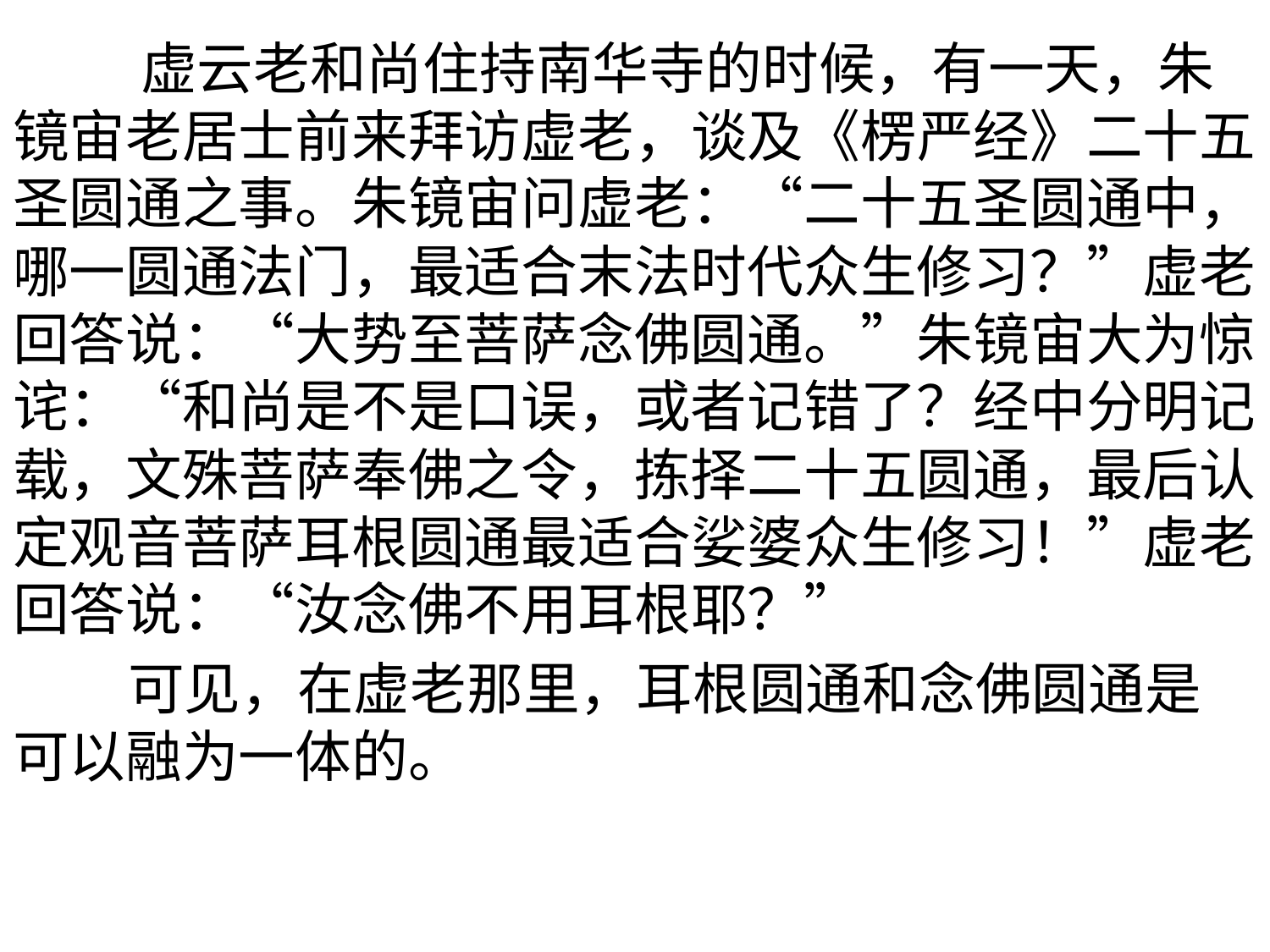

虚云老和尚住持南华寺的时候，有一天，朱镜宙老居士前来拜访虚老，谈及《楞严经》二十五圣圆通之事。朱镜宙问虚老：“二十五圣圆通中，哪一圆通法门，最适合末法时代众生修习？”虚老回答说：“大势至菩萨念佛圆通。”朱镜宙大为惊诧：“和尚是不是口误，或者记错了？经中分明记载，文殊菩萨奉佛之令，拣择二十五圆通，最后认定观音菩萨耳根圆通最适合娑婆众生修习！”虚老回答说：“汝念佛不用耳根耶？”
        可见，在虚老那里，耳根圆通和念佛圆通是可以融为一体的。